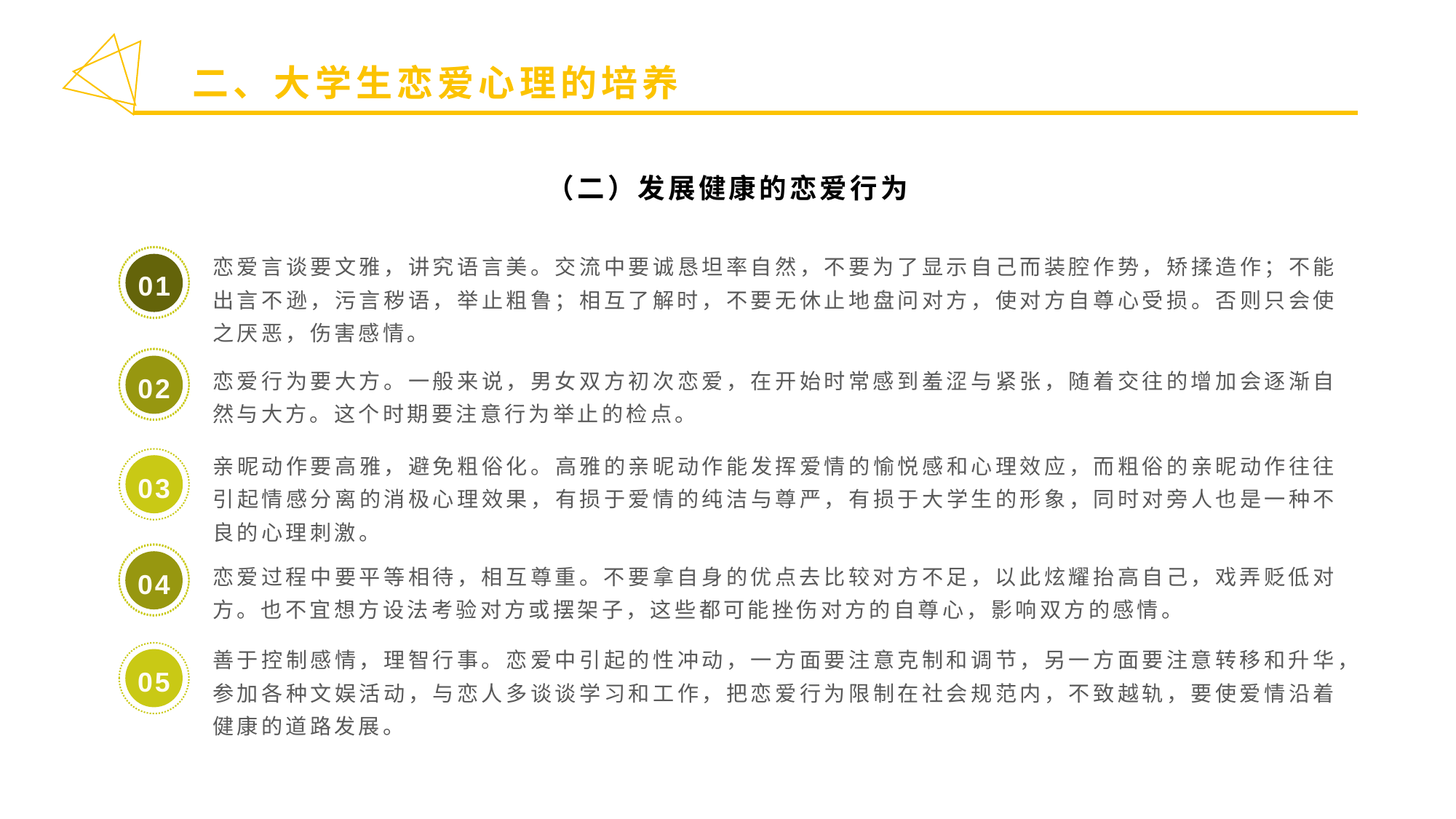

二、大学生恋爱心理的培养
（二）发展健康的恋爱行为
恋爱言谈要文雅，讲究语言美。交流中要诚恳坦率自然，不要为了显示自己而装腔作势，矫揉造作；不能出言不逊，污言秽语，举止粗鲁；相互了解时，不要无休止地盘问对方，使对方自尊心受损。否则只会使之厌恶，伤害感情。

01

02
恋爱行为要大方。一般来说，男女双方初次恋爱，在开始时常感到羞涩与紧张，随着交往的增加会逐渐自然与大方。这个时期要注意行为举止的检点。
亲昵动作要高雅，避免粗俗化。高雅的亲昵动作能发挥爱情的愉悦感和心理效应，而粗俗的亲昵动作往往引起情感分离的消极心理效果，有损于爱情的纯洁与尊严，有损于大学生的形象，同时对旁人也是一种不良的心理刺激。

03

04
恋爱过程中要平等相待，相互尊重。不要拿自身的优点去比较对方不足，以此炫耀抬高自己，戏弄贬低对方。也不宜想方设法考验对方或摆架子，这些都可能挫伤对方的自尊心，影响双方的感情。
善于控制感情，理智行事。恋爱中引起的性冲动，一方面要注意克制和调节，另一方面要注意转移和升华，参加各种文娱活动，与恋人多谈谈学习和工作，把恋爱行为限制在社会规范内，不致越轨，要使爱情沿着健康的道路发展。

05